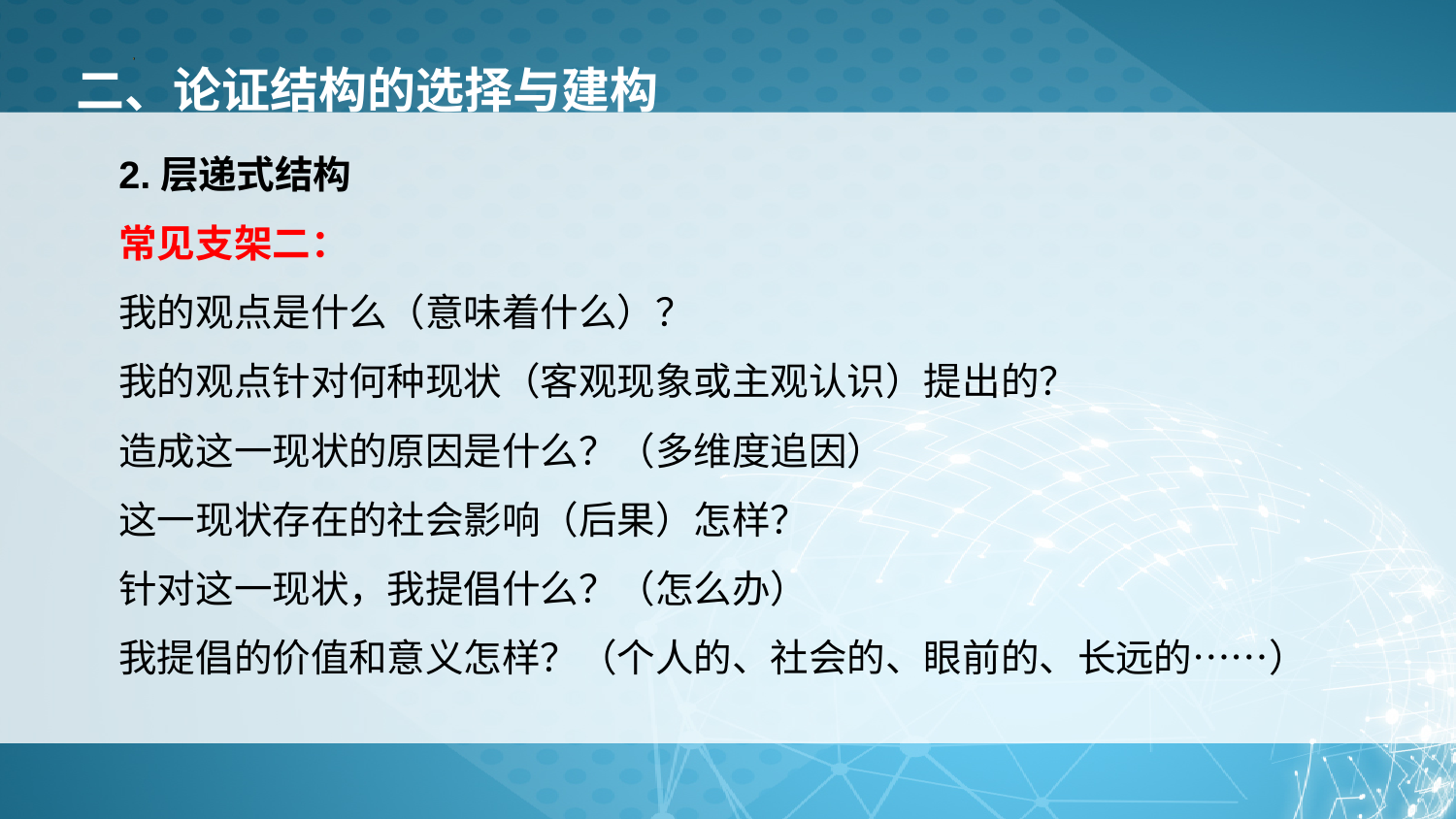

二、论证结构的选择与建构
2.层递式结构
常见支架二：
我的观点是什么（意味着什么）？
我的观点针对何种现状（客观现象或主观认识）提出的？
造成这一现状的原因是什么？（多维度追因）
这一现状存在的社会影响（后果）怎样？
针对这一现状，我提倡什么？（怎么办）
我提倡的价值和意义怎样？（个人的、社会的、眼前的、长远的……）